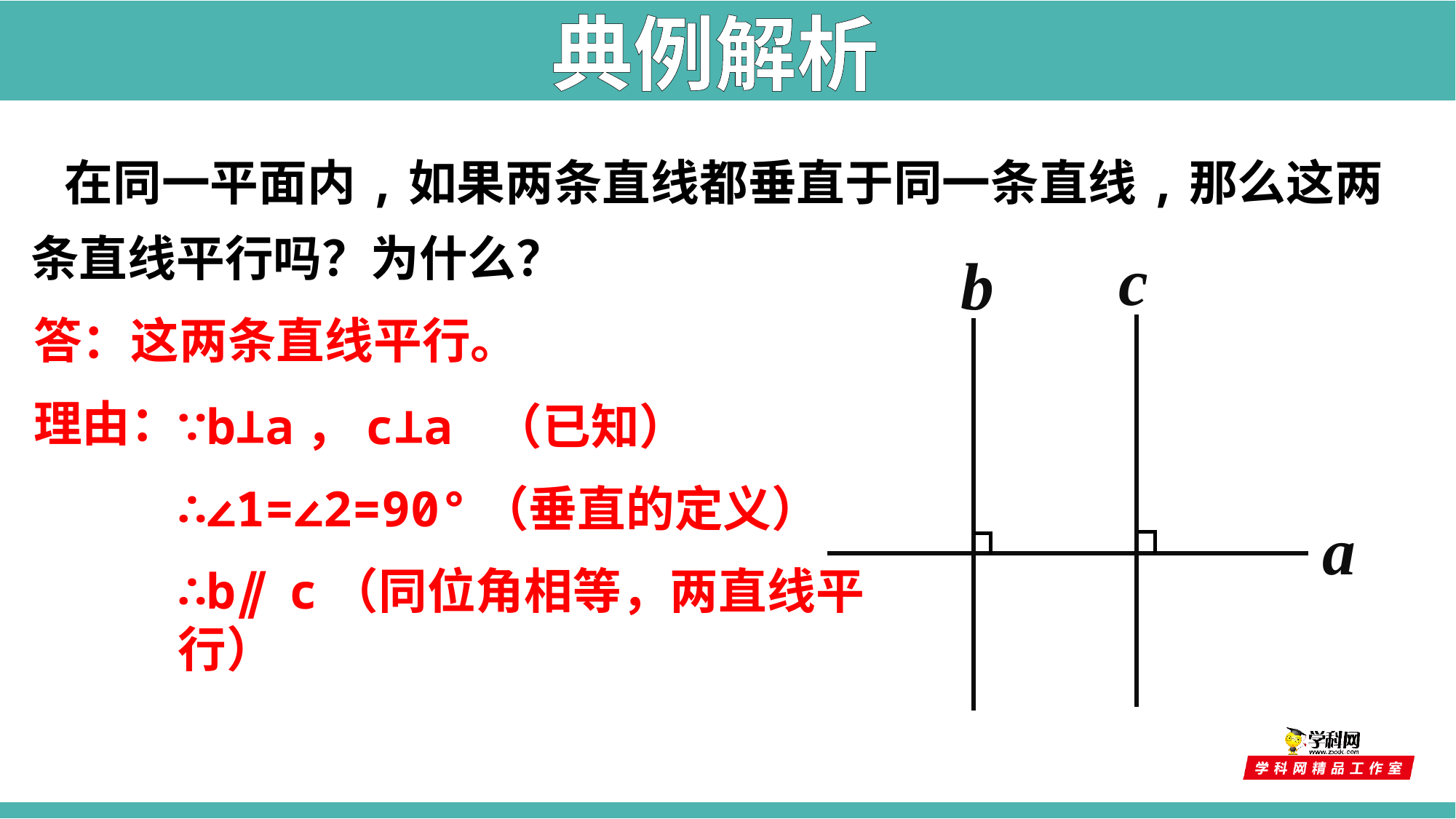

典例解析
  在同一平面内,如果两条直线都垂直于同一条直线,那么这两条直线平行吗？为什么？
c
b
a

答：这两条直线平行。
理由：
∵b⊥a，c⊥a （已知）
∴∠1=∠2=90°（垂直的定义）
∴b∥ c（同位角相等，两直线平行）